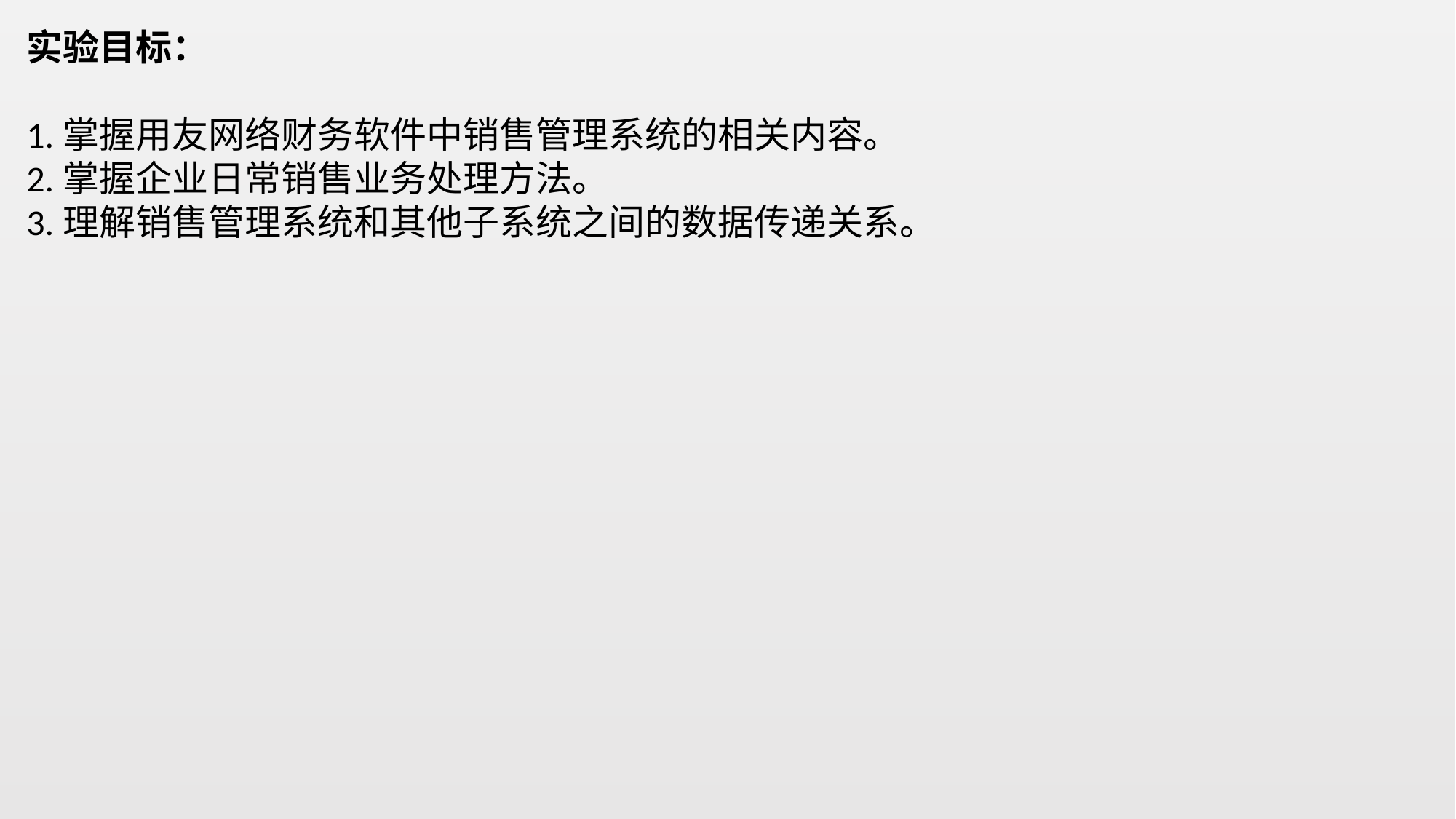

实验目标：

1.掌握用友网络财务软件中销售管理系统的相关内容。
2.掌握企业日常销售业务处理方法。
3.理解销售管理系统和其他子系统之间的数据传递关系。